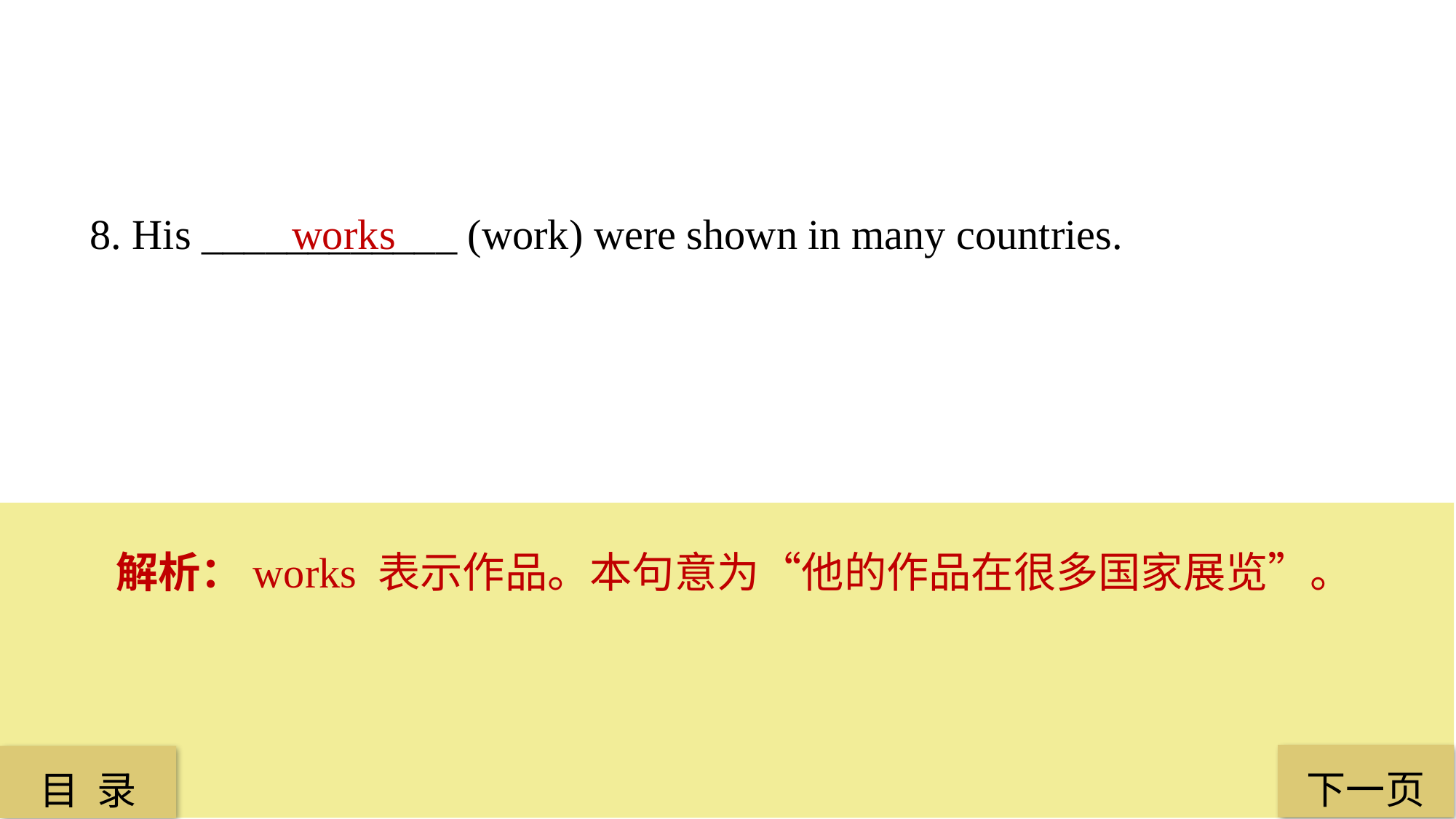

8. His ____________ (work) were shown in many countries.
 works
解析：works 表示作品。本句意为“他的作品在很多国家展览”。